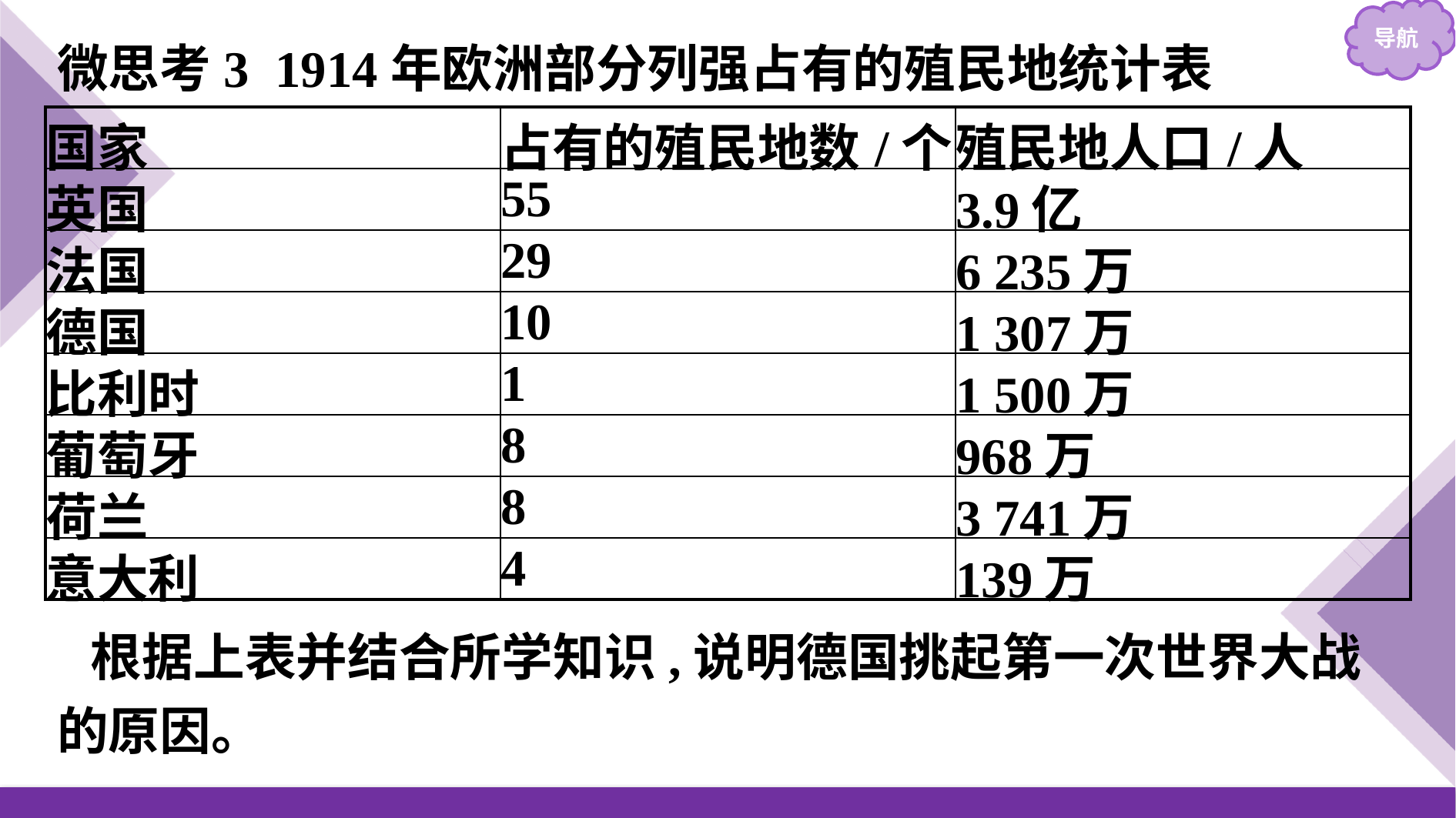

微思考3  1914年欧洲部分列强占有的殖民地统计表
| 国家 | 占有的殖民地数/个 | 殖民地人口/人 |
| --- | --- | --- |
| 英国 | 55 | 3.9亿 |
| 法国 | 29 | 6 235万 |
| 德国 | 10 | 1 307万 |
| 比利时 | 1 | 1 500万 |
| 葡萄牙 | 8 | 968万 |
| 荷兰 | 8 | 3 741万 |
| 意大利 | 4 | 139万 |
根据上表并结合所学知识,说明德国挑起第一次世界大战的原因。